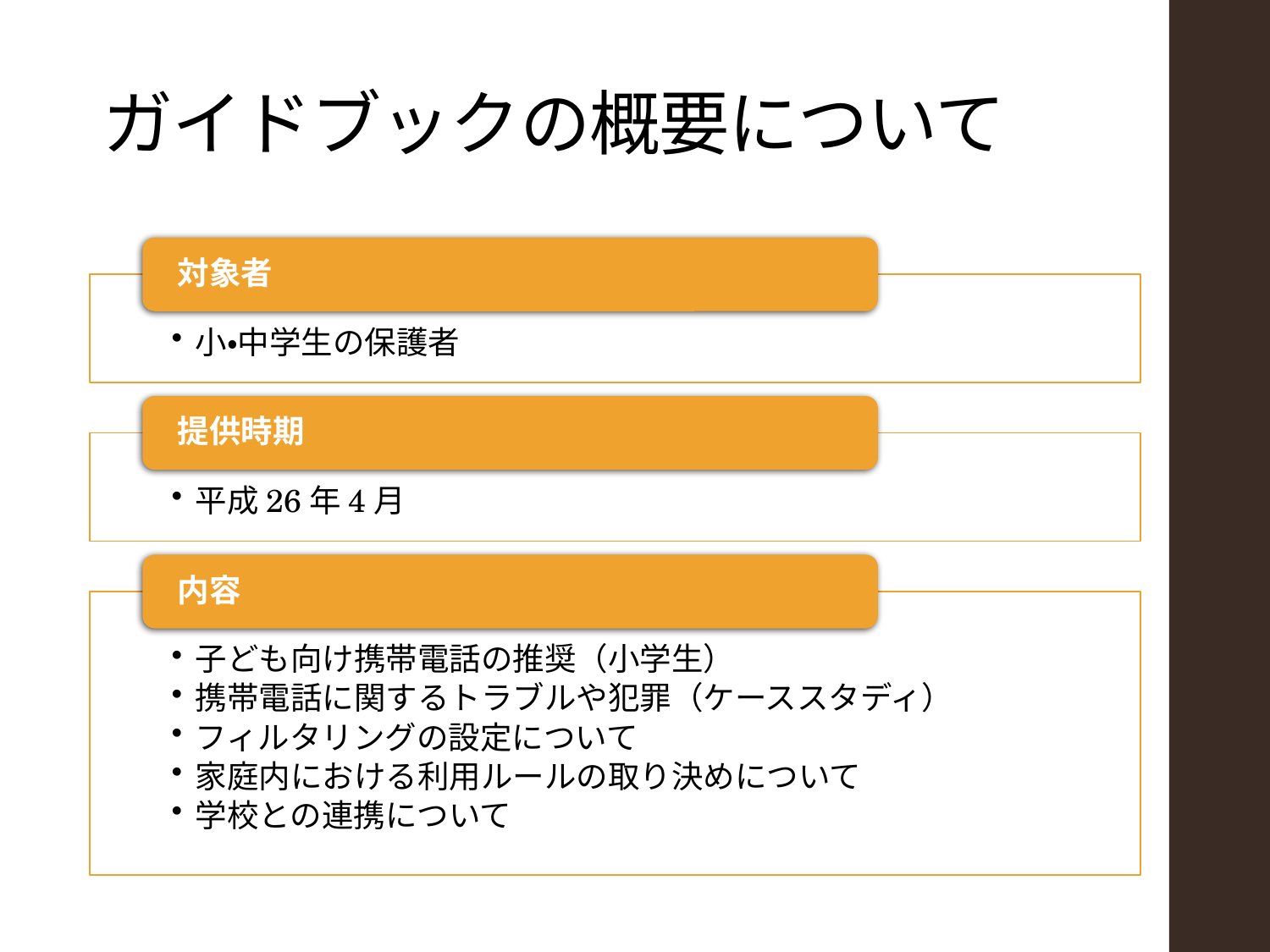

# ガイドブックの概要について
小・中学生の保護者
対象者
平成26年4月
提供時期
子ども向け携帯電話の推奨（小学生）
携帯電話に関するトラブルや犯罪（ケーススタディ）
フィルタリングの設定について
家庭内における利用ルールの取り決めについて
学校との連携について
内容